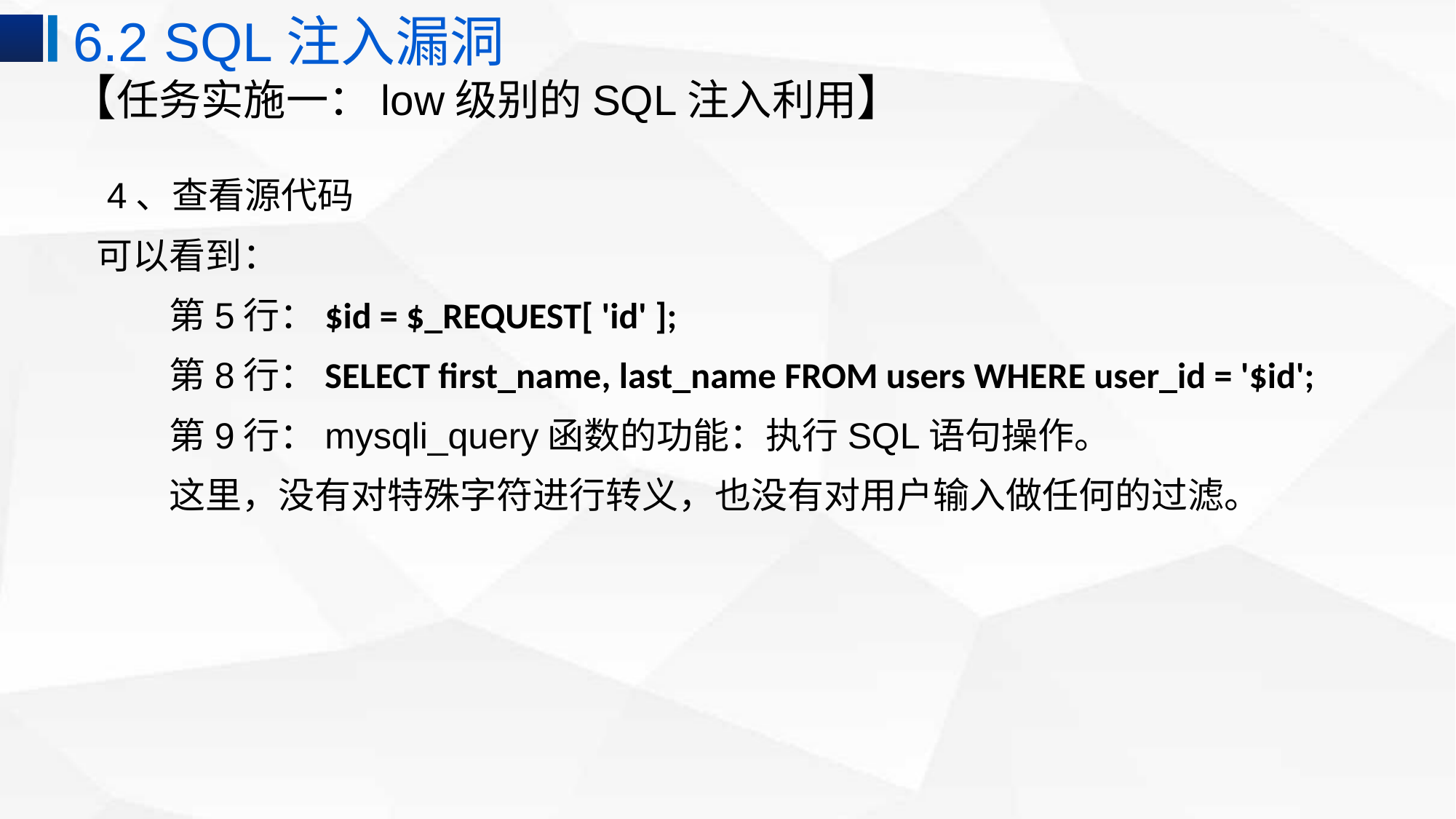

6.2 SQL注入漏洞

# 【任务实施一：low级别的SQL注入利用】
 4、查看源代码
可以看到：
第5行：$id = $_REQUEST[ 'id' ];
第8行：SELECT first_name, last_name FROM users WHERE user_id = '$id';
第9行：mysqli_query函数的功能：执行SQL语句操作。
这里，没有对特殊字符进行转义，也没有对用户输入做任何的过滤。